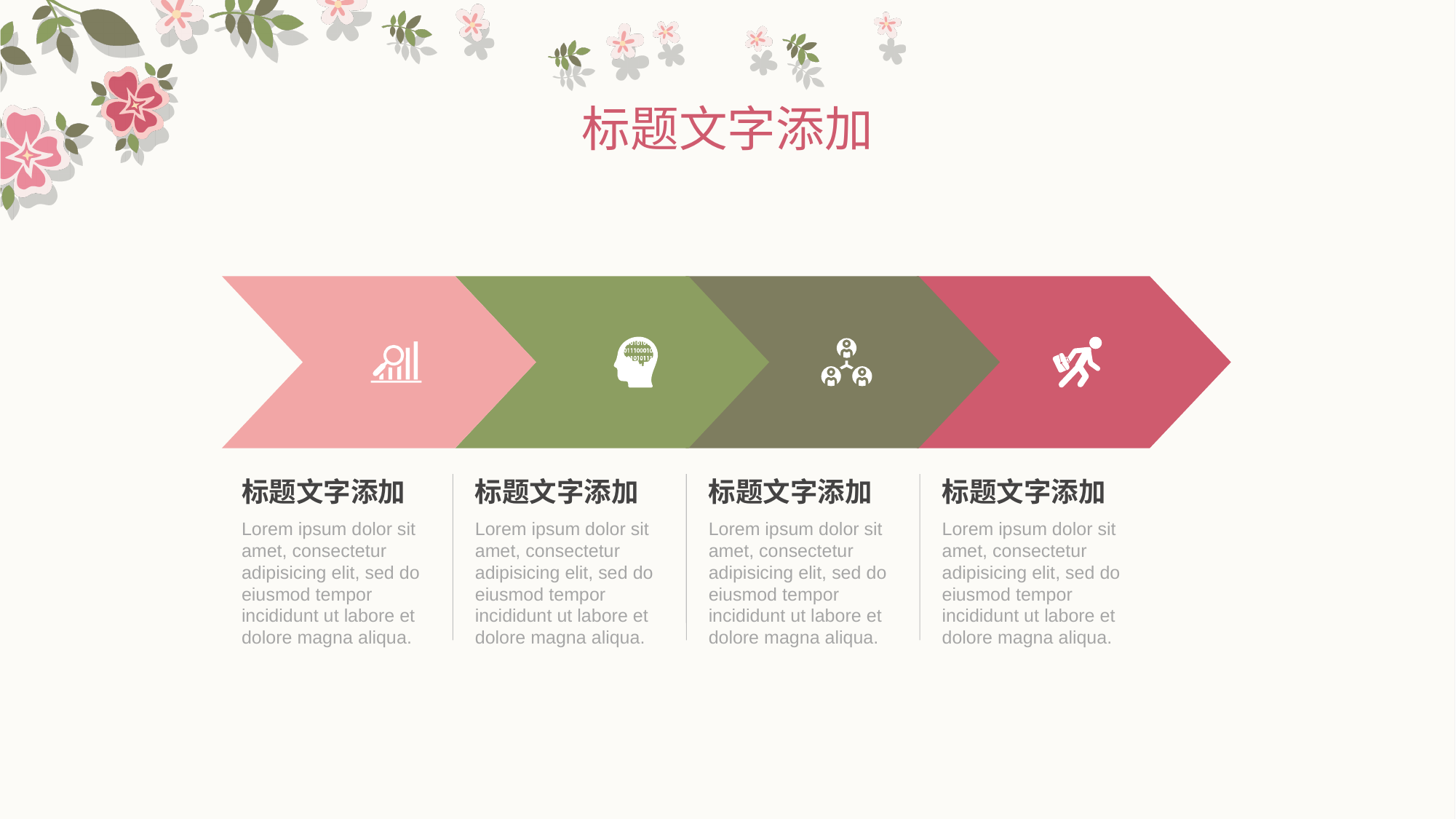

标题文字添加

标题文字添加
Lorem ipsum dolor sit amet, consectetur adipisicing elit, sed do eiusmod tempor incididunt ut labore et dolore magna aliqua.
标题文字添加
Lorem ipsum dolor sit amet, consectetur adipisicing elit, sed do eiusmod tempor incididunt ut labore et dolore magna aliqua.
标题文字添加
Lorem ipsum dolor sit amet, consectetur adipisicing elit, sed do eiusmod tempor incididunt ut labore et dolore magna aliqua.
标题文字添加
Lorem ipsum dolor sit amet, consectetur adipisicing elit, sed do eiusmod tempor incididunt ut labore et dolore magna aliqua.